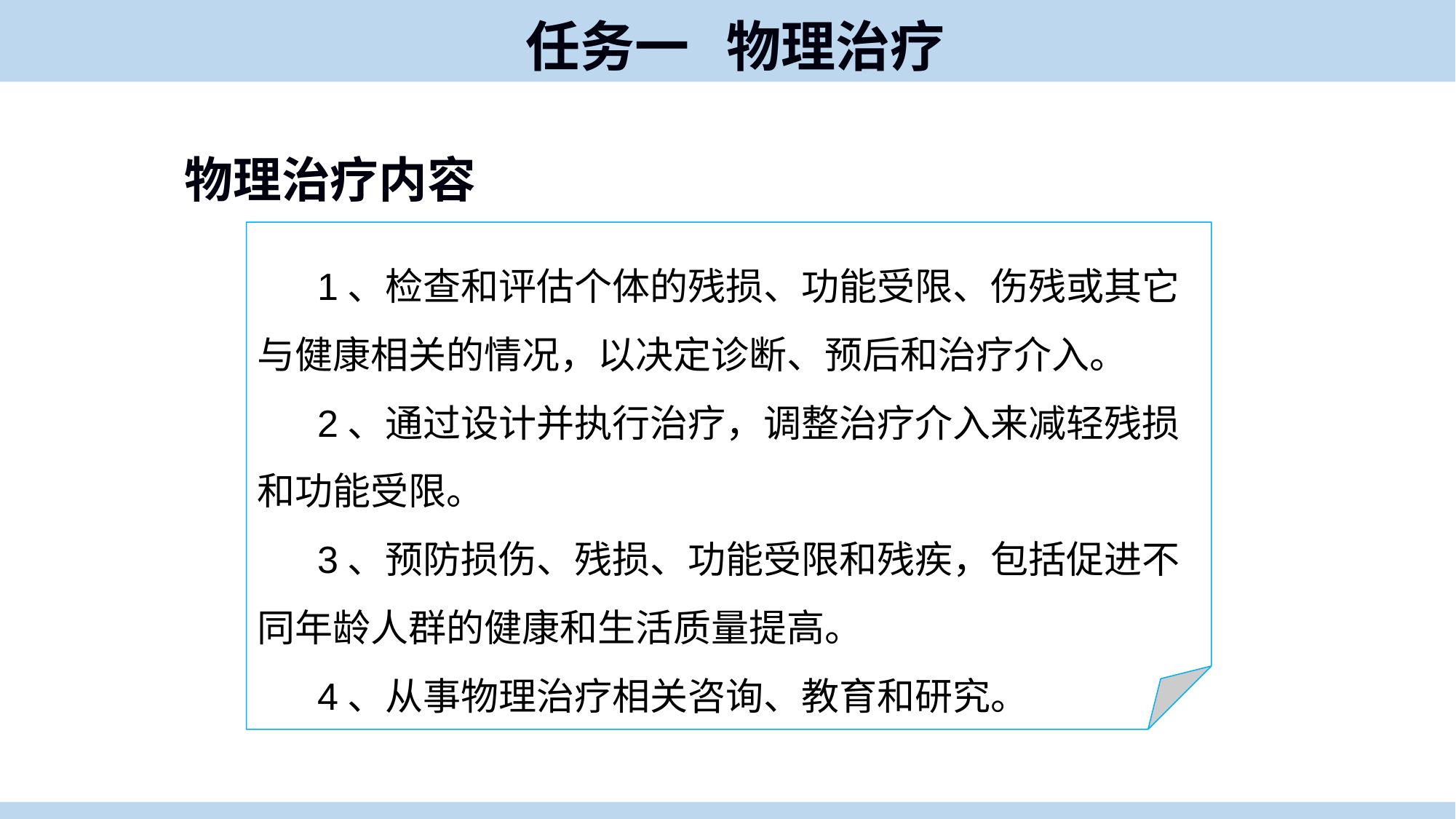

任务一   物理治疗
物理治疗内容

1、检查和评估个体的残损、功能受限、伤残或其它与健康相关的情况，以决定诊断、预后和治疗介入。
2、通过设计并执行治疗，调整治疗介入来减轻残损和功能受限。
3、预防损伤、残损、功能受限和残疾，包括促进不同年龄人群的健康和生活质量提高。
4、从事物理治疗相关咨询、教育和研究。